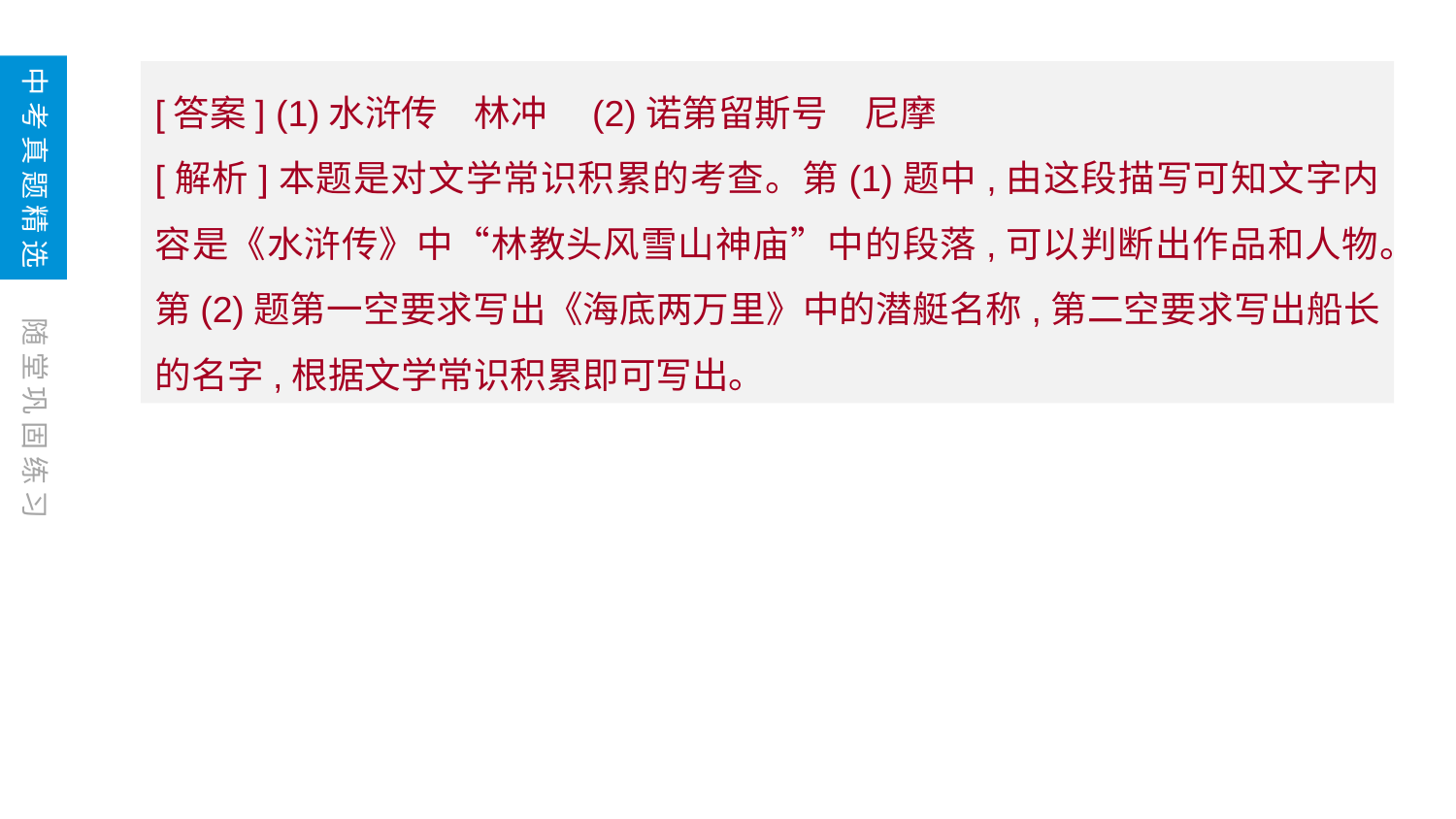

中考真题精选
[答案] (1)水浒传　林冲　(2)诺第留斯号　尼摩
[解析]本题是对文学常识积累的考查。第(1)题中,由这段描写可知文字内容是《水浒传》中“林教头风雪山神庙”中的段落,可以判断出作品和人物。第(2)题第一空要求写出《海底两万里》中的潜艇名称,第二空要求写出船长的名字,根据文学常识积累即可写出。
随堂巩固练习